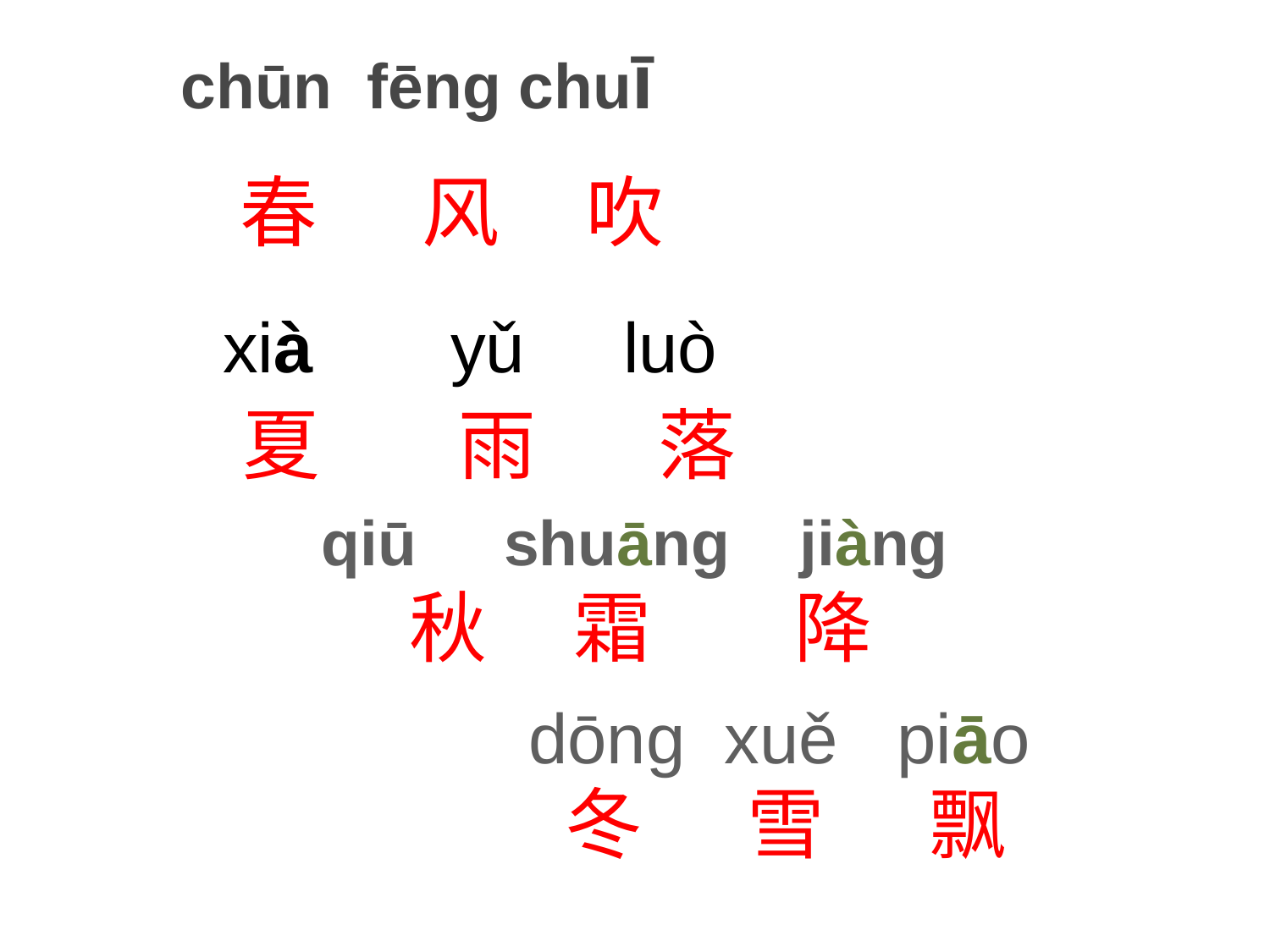

chūn  fēng chuī
    春      风     吹
xià       yǔ     luò
夏        雨       落
qiū     shuāng    jiàng
秋     霜         降
dōng  xuě   piāo
冬      雪      飘